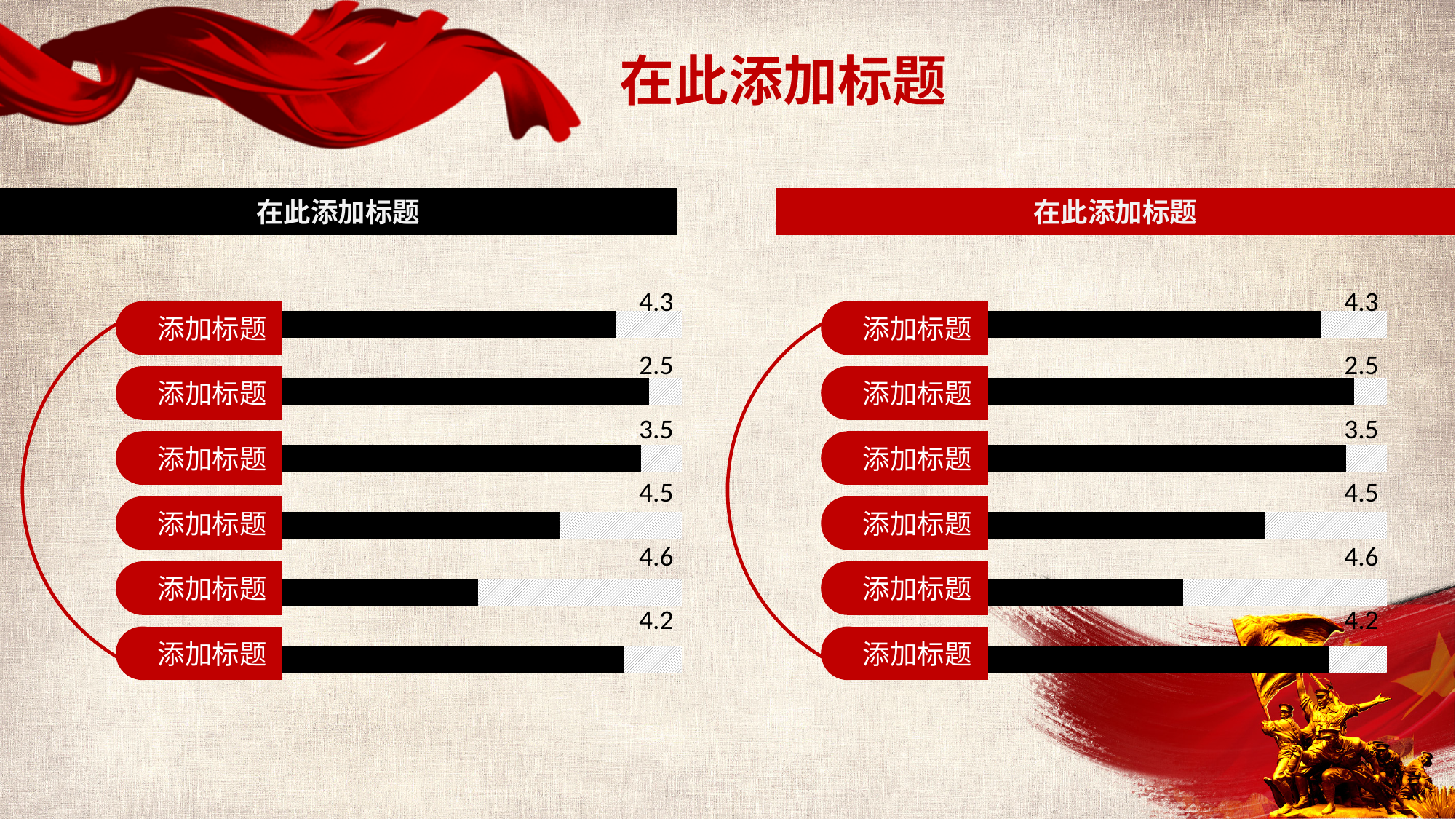

在此添加标题
在此添加标题
在此添加标题
| 4.3 |
| --- |
| 2.5 |
| 3.5 |
| 4.5 |
| 4.6 |
| 4.2 |
| 4.3 |
| --- |
| 2.5 |
| 3.5 |
| 4.5 |
| 4.6 |
| 4.2 |

### Chart

| Category | 系列 1 | 系列 2 |
|---|---|---|
| 类别 1 | 4.3 | 0.7 |
| 类别 2 | 2.5 | 2.5 |
| 类别 3 | 3.5 | 1.5 |
| 类别 4 | 4.5 | 0.5 |
| 类别 4 | 4.6 | 0.4 |
| 类别 4 | 4.2 | 0.8 |
添加标题

添加标题

添加标题

添加标题

添加标题

添加标题

### Chart

| Category | 系列 1 | 系列 2 |
|---|---|---|
| 类别 1 | 4.3 | 0.7 |
| 类别 2 | 2.5 | 2.5 |
| 类别 3 | 3.5 | 1.5 |
| 类别 4 | 4.5 | 0.5 |
| 类别 4 | 4.6 | 0.4 |
| 类别 4 | 4.2 | 0.8 |
添加标题

添加标题

添加标题

添加标题

添加标题

添加标题